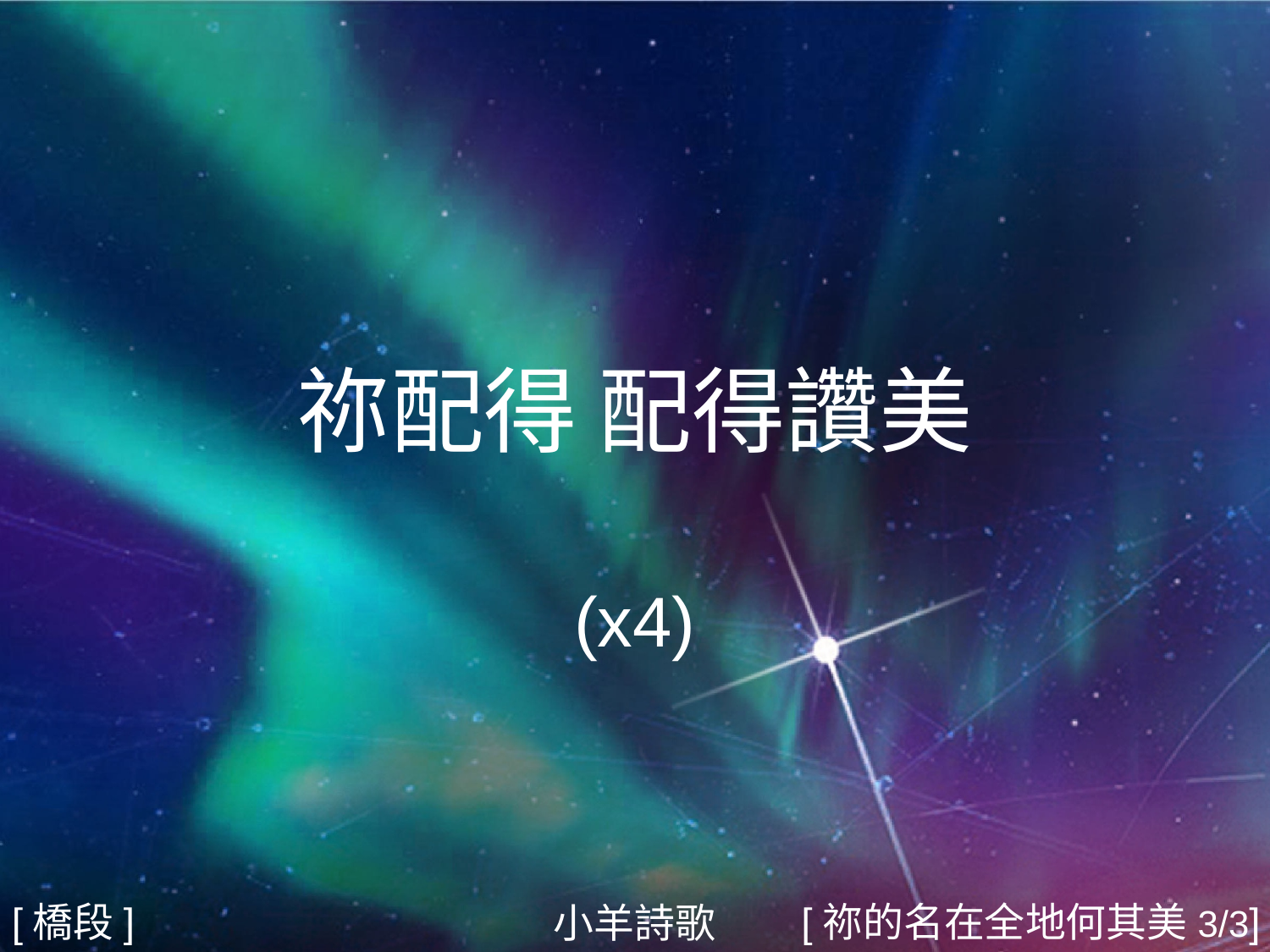

祢配得 配得讚美

(x4)

#

[橋段]
[祢的名在全地何其美3/3]
小羊詩歌